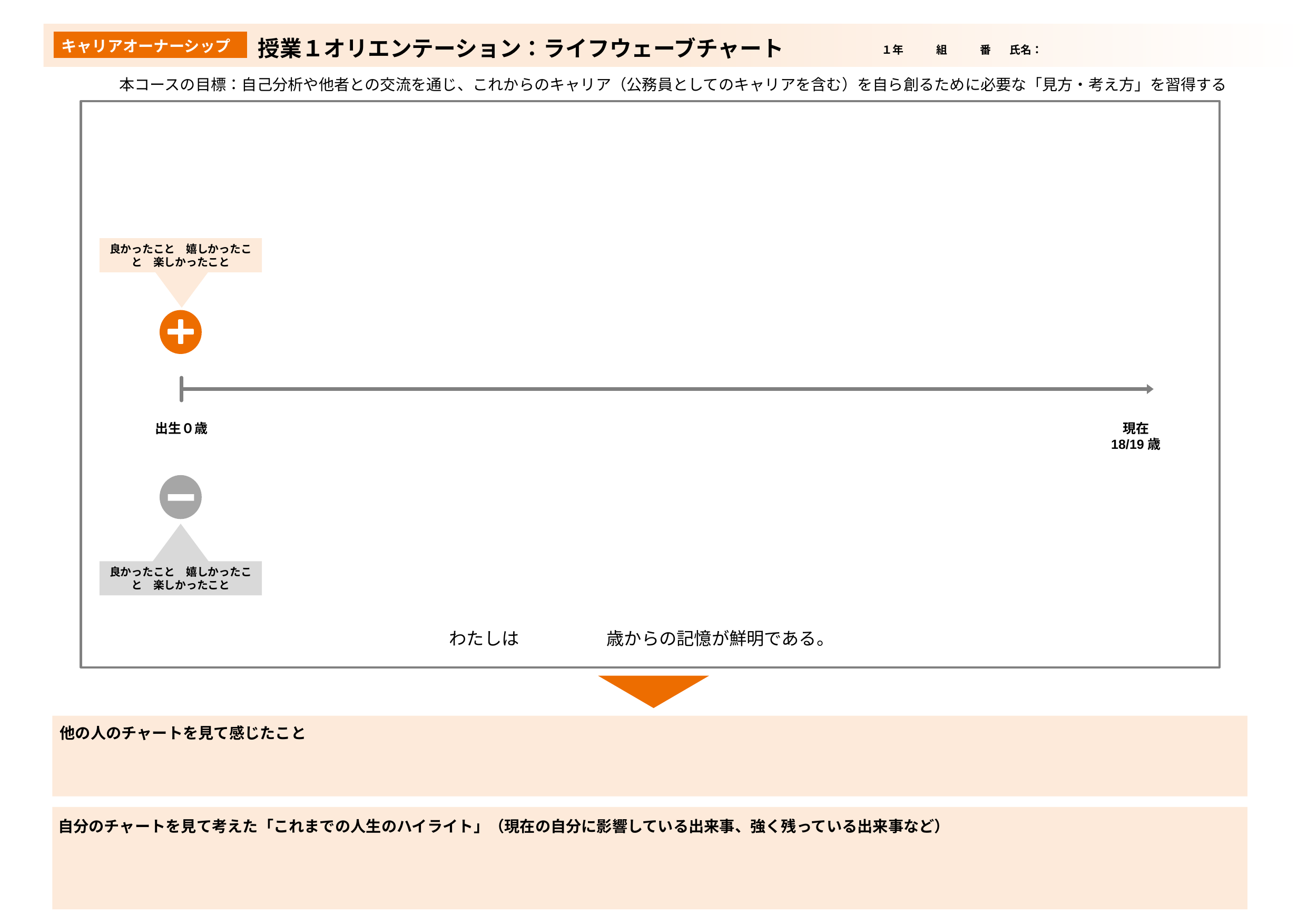

１年　　　組　　　番   　氏名：

授業１オリエンテーション：ライフウェーブチャート
キャリアオーナーシップ
本コースの目標：自己分析や他者との交流を通じ、これからのキャリア（公務員としてのキャリアを含む）を自ら創るために必要な「見方・考え方」を習得する

良かったこと　嬉しかったこと　楽しかったこと

出生０歳
現在
18/19歳

良かったこと　嬉しかったこと　楽しかったこと
わたしは　　　　　歳からの記憶が鮮明である。

他の人のチャートを見て感じたこと

自分のチャートを見て考えた「これまでの人生のハイライト」（現在の自分に影響している出来事、強く残っている出来事など）